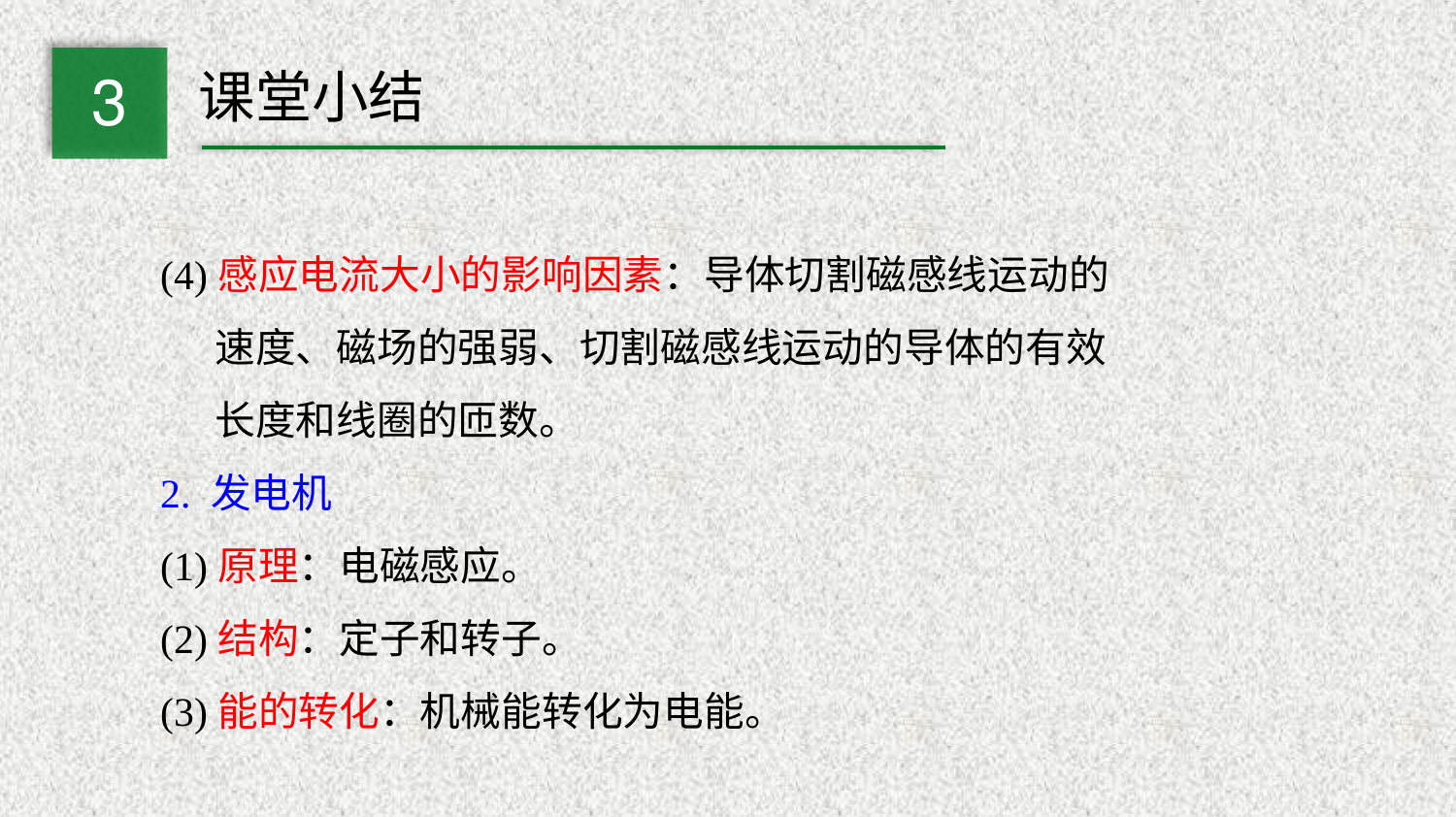

3
课堂小结
(4)感应电流大小的影响因素：导体切割磁感线运动的
     速度、磁场的强弱、切割磁感线运动的导体的有效
     长度和线圈的匝数。
2. 发电机
(1)原理：电磁感应。
(2)结构：定子和转子。
(3)能的转化：机械能转化为电能。